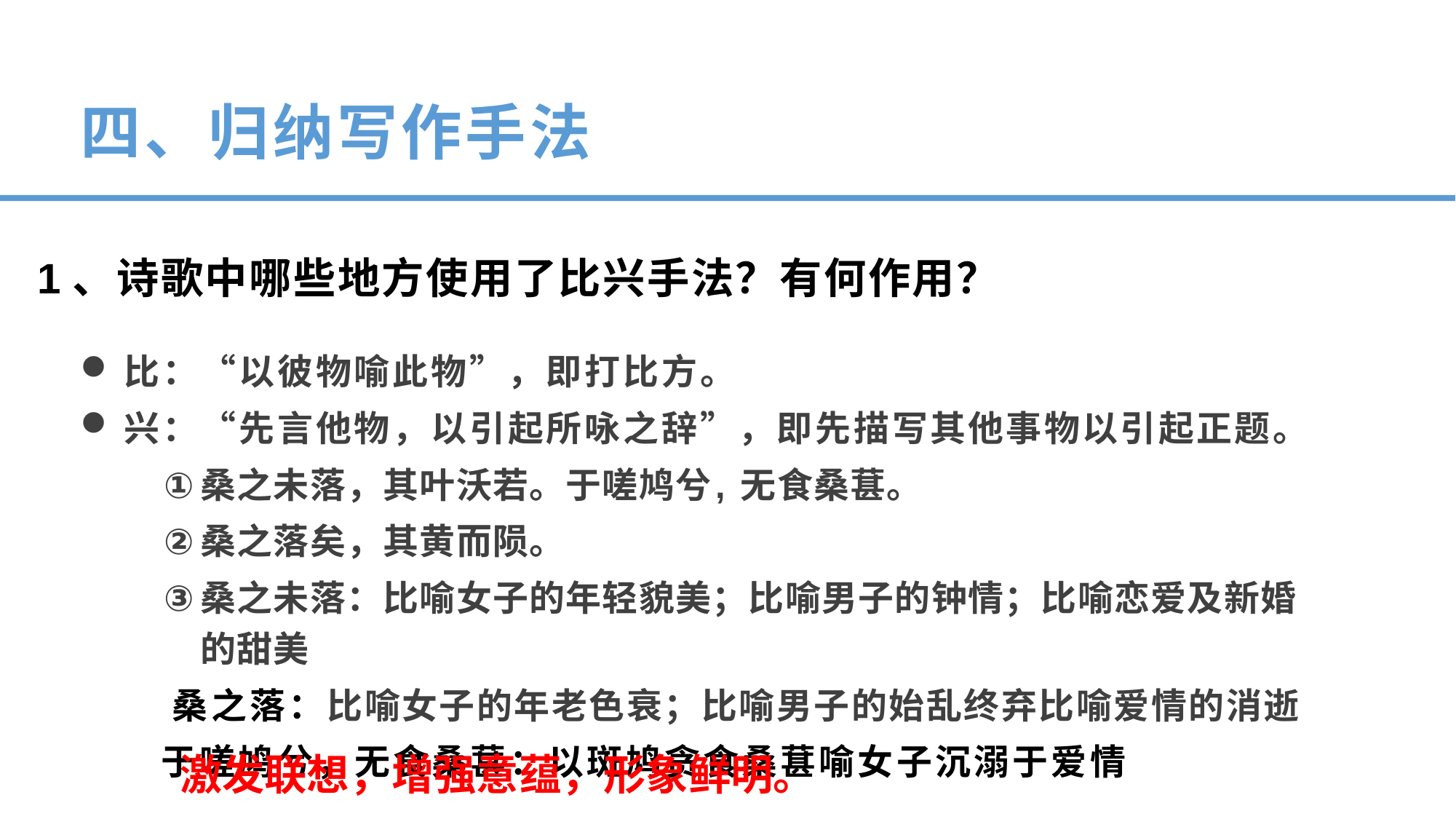

四、归纳写作手法

1、诗歌中哪些地方使用了比兴手法？有何作用？

比：“以彼物喻此物”，即打比方。
兴：“先言他物，以引起所咏之辞”，即先描写其他事物以引起正题。
桑之未落，其叶沃若。于嗟鸠兮, 无食桑葚。
桑之落矣，其黄而陨。
桑之未落：比喻女子的年轻貌美；比喻男子的钟情；比喻恋爱及新婚的甜美
        桑之落：比喻女子的年老色衰；比喻男子的始乱终弃比喻爱情的消逝
       于嗟鸠兮，无食桑葚：以斑鸠贪食桑葚喻女子沉溺于爱情

激发联想，增强意蕴，形象鲜明。